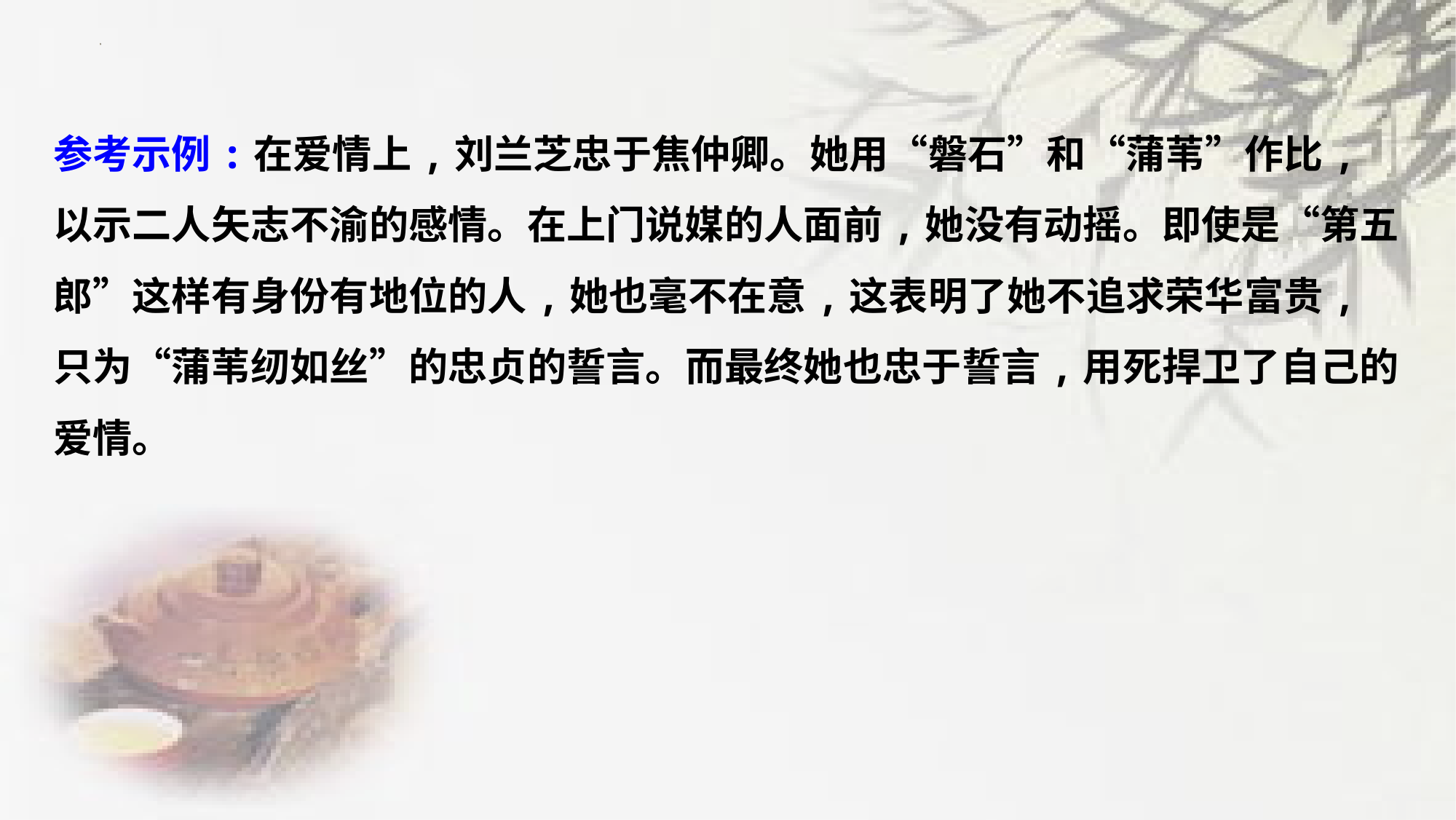

参考示例:在爱情上,刘兰芝忠于焦仲卿。她用“磐石”和“蒲苇”作比,以示二人矢志不渝的感情。在上门说媒的人面前,她没有动摇。即使是“第五郎”这样有身份有地位的人,她也毫不在意,这表明了她不追求荣华富贵,只为“蒲苇纫如丝”的忠贞的誓言。而最终她也忠于誓言,用死捍卫了自己的爱情。